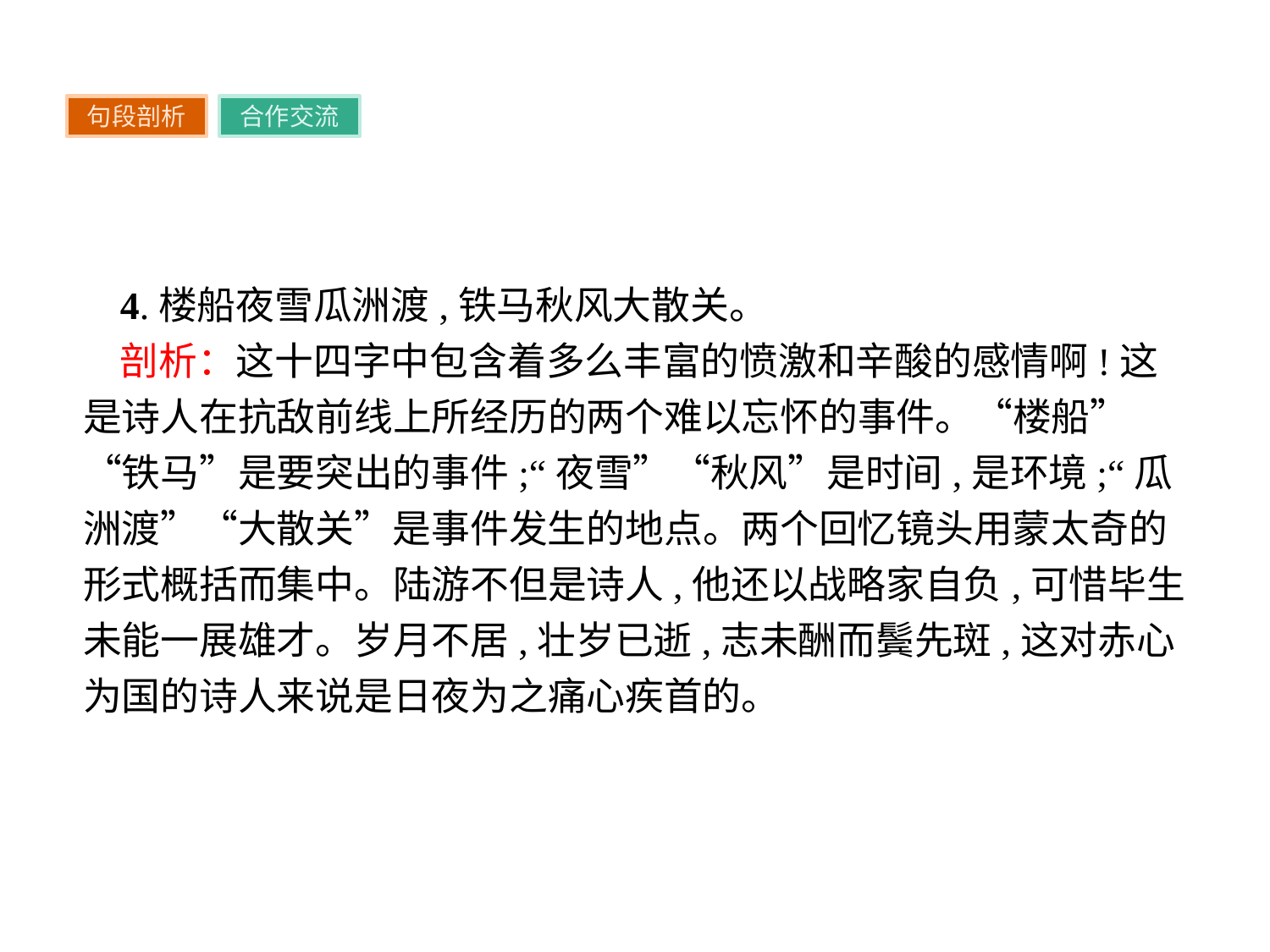

句段剖析
合作交流
4.楼船夜雪瓜洲渡,铁马秋风大散关。
剖析：这十四字中包含着多么丰富的愤激和辛酸的感情啊!这是诗人在抗敌前线上所经历的两个难以忘怀的事件。“楼船”“铁马”是要突出的事件;“夜雪”“秋风”是时间,是环境;“瓜洲渡”“大散关”是事件发生的地点。两个回忆镜头用蒙太奇的形式概括而集中。陆游不但是诗人,他还以战略家自负,可惜毕生未能一展雄才。岁月不居,壮岁已逝,志未酬而鬓先斑,这对赤心为国的诗人来说是日夜为之痛心疾首的。